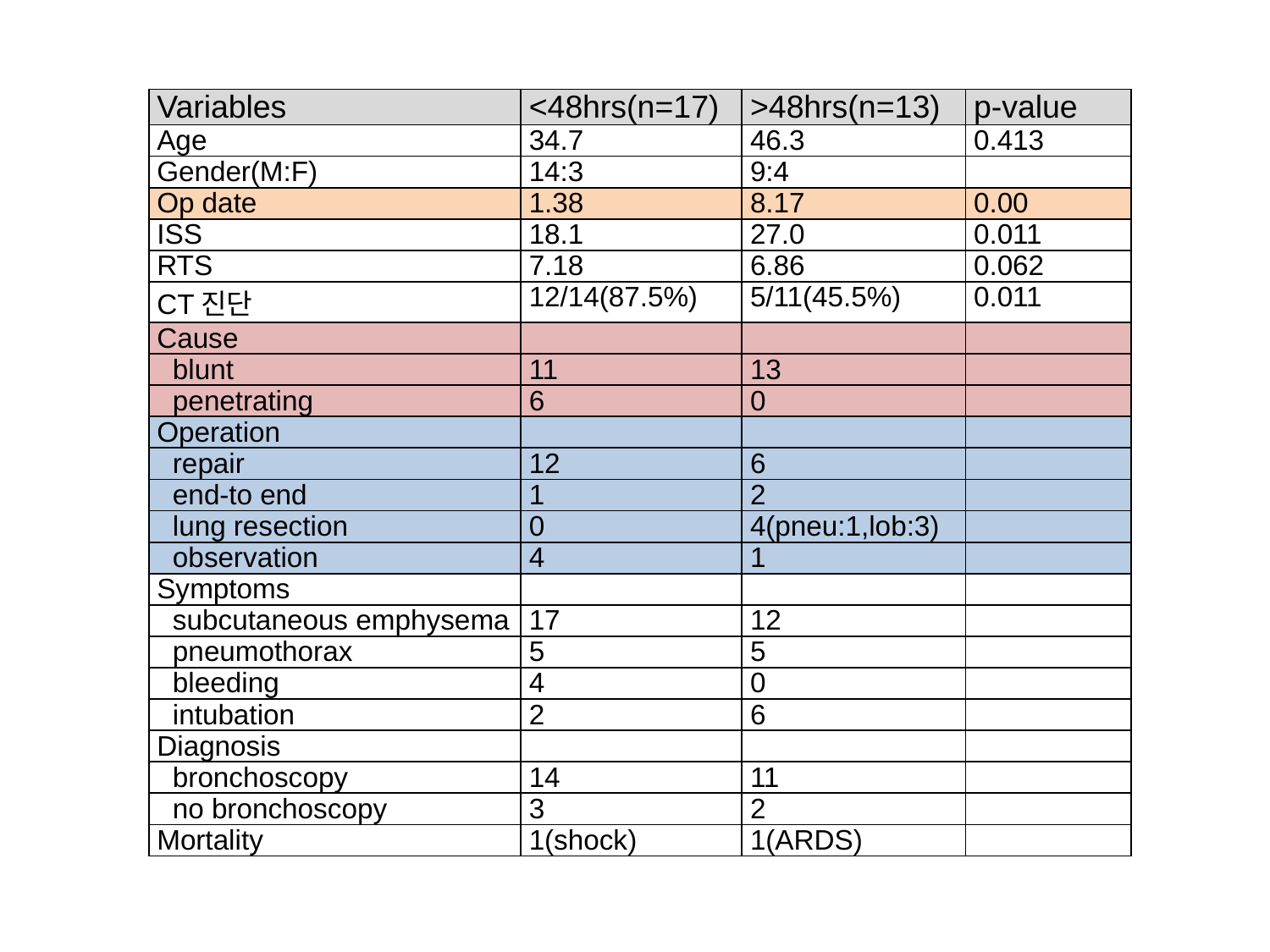

| Variables | <48hrs(n=17) | >48hrs(n=13) | p-value |
| --- | --- | --- | --- |
| Age | 34.7 | 46.3 | 0.413 |
| Gender(M:F) | 14:3 | 9:4 |  |
| Op date | 1.38 | 8.17 | 0.00 |
| ISS | 18.1 | 27.0 | 0.011 |
| RTS | 7.18 | 6.86 | 0.062 |
| CT진단 | 12/14(87.5%) | 5/11(45.5%) | 0.011 |
| Cause |  |  |  |
| blunt | 11 | 13 |  |
| penetrating | 6 | 0 |  |
| Operation |  |  |  |
| repair | 12 | 6 |  |
| end-to end | 1 | 2 |  |
| lung resection | 0 | 4(pneu:1,lob:3) |  |
| observation | 4 | 1 |  |
| Symptoms |  |  |  |
| subcutaneous emphysema | 17 | 12 |  |
| pneumothorax | 5 | 5 |  |
| bleeding | 4 | 0 |  |
| intubation | 2 | 6 |  |
| Diagnosis |  |  |  |
| bronchoscopy | 14 | 11 |  |
| no bronchoscopy | 3 | 2 |  |
| Mortality | 1(shock) | 1(ARDS) |  |